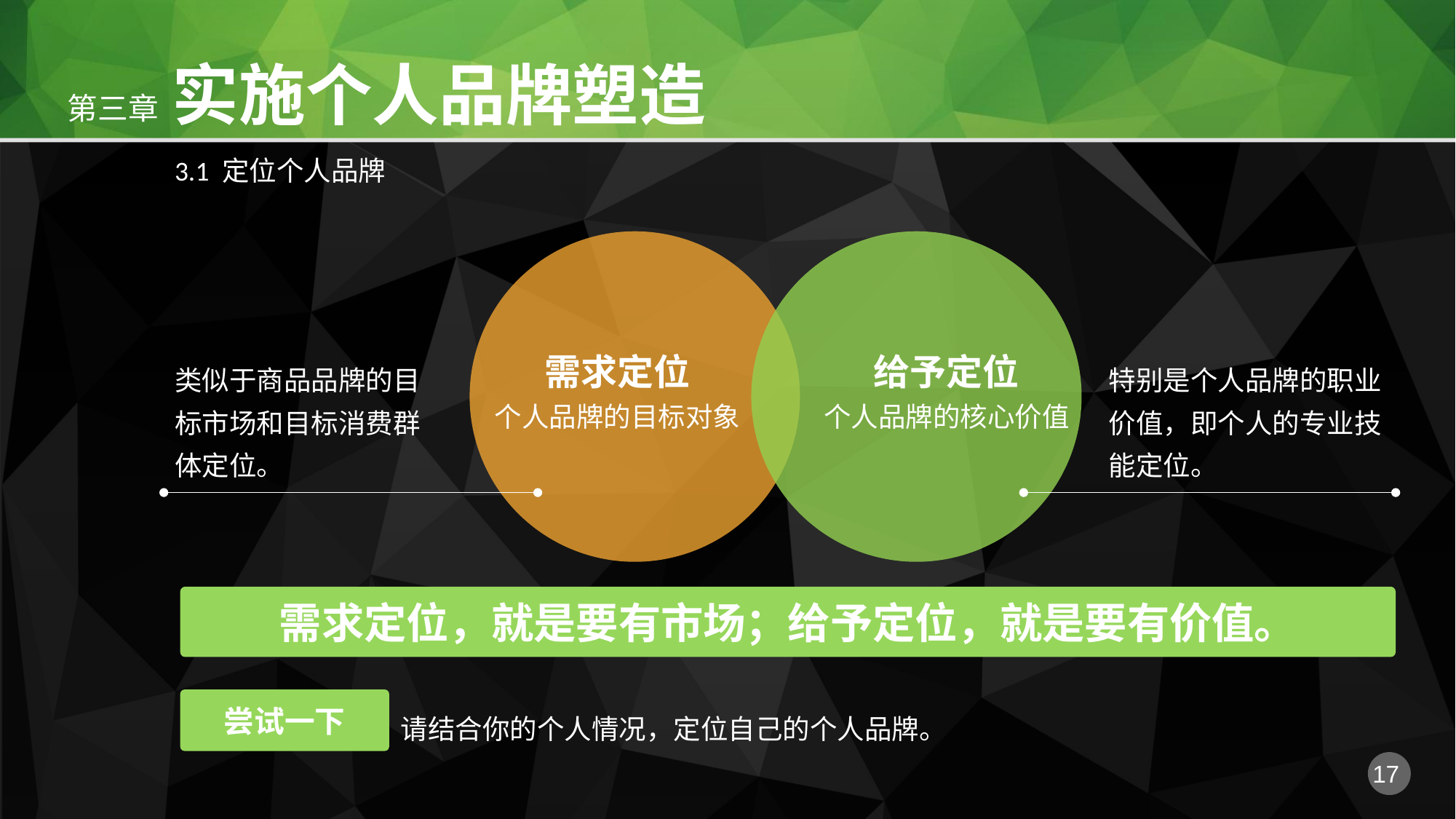

3.1 定位个人品牌

需求定位
个人品牌的目标对象
给予定位
个人品牌的核心价值
类似于商品品牌的目标市场和目标消费群体定位。
特别是个人品牌的职业价值，即个人的专业技能定位。
需求定位，就是要有市场；给予定位，就是要有价值。
尝试一下
请结合你的个人情况，定位自己的个人品牌。